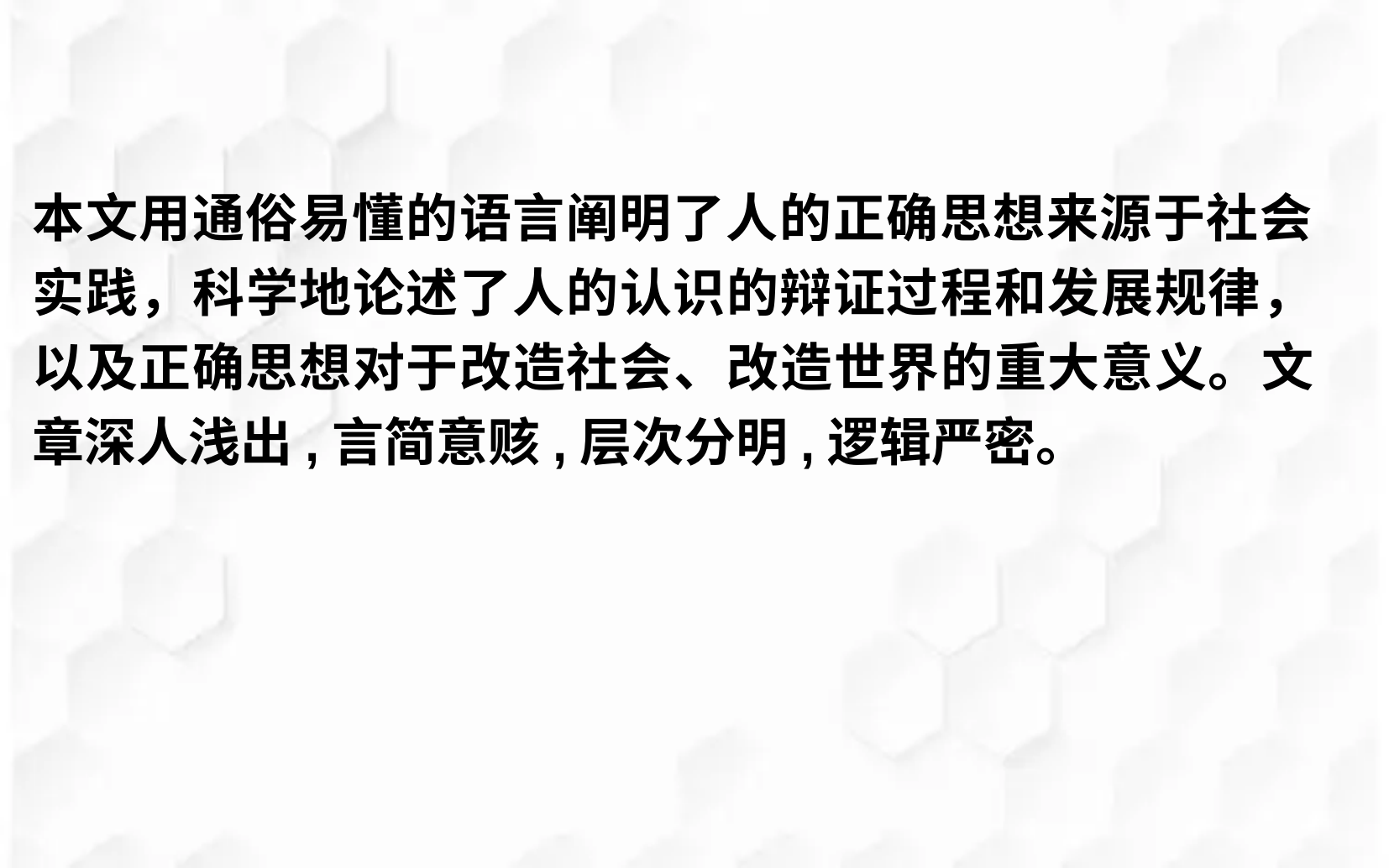

本文用通俗易懂的语言阐明了人的正确思想来源于社会实践，科学地论述了人的认识的辩证过程和发展规律，以及正确思想对于改造社会、改造世界的重大意义。文章深人浅出,言简意赅,层次分明,逻辑严密。